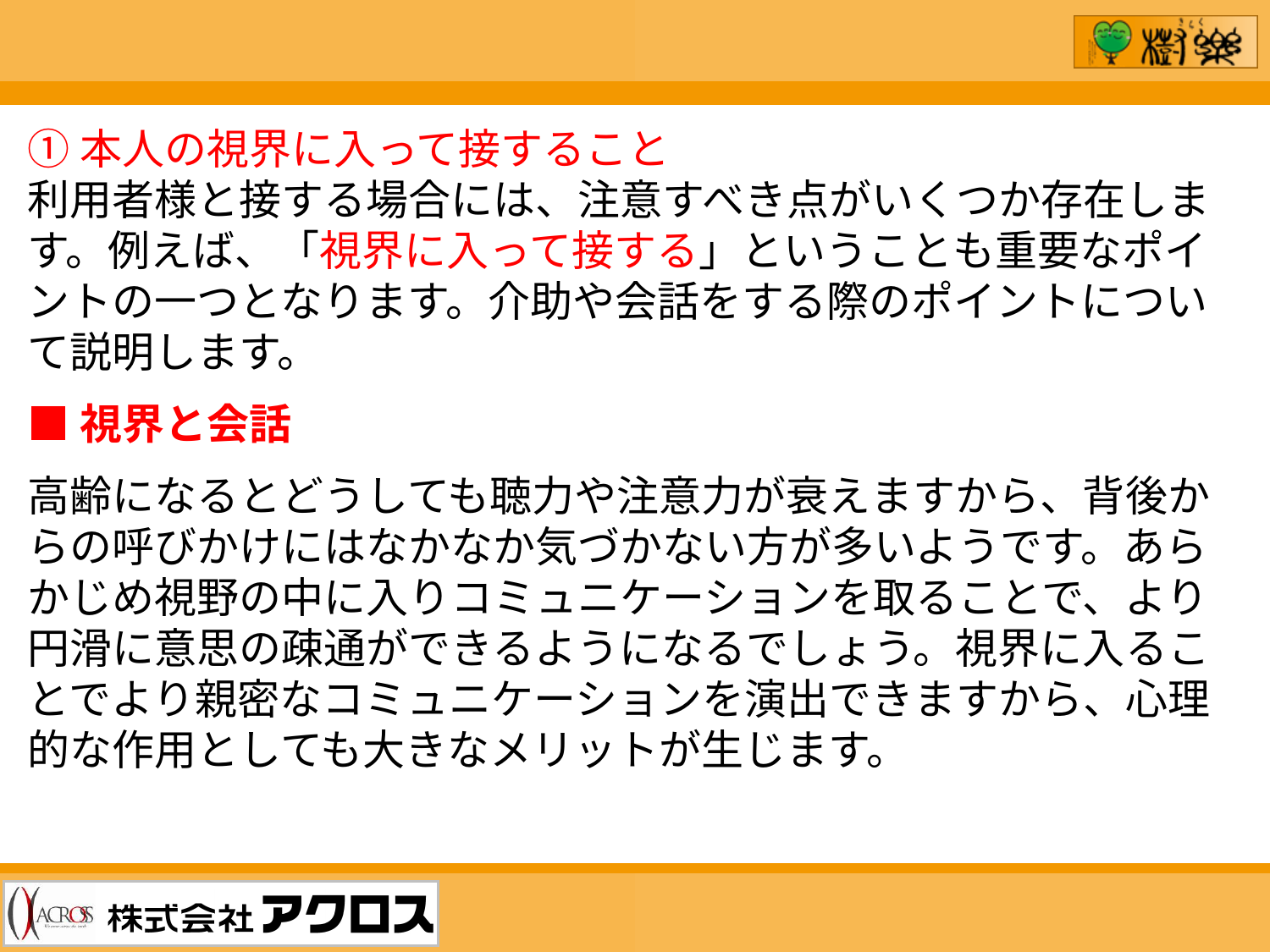

①本人の視界に入って接すること
利用者様と接する場合には、注意すべき点がいくつか存在します。例えば、「視界に入って接する」ということも重要なポイントの一つとなります。介助や会話をする際のポイントについて説明します。

■視界と会話

高齢になるとどうしても聴力や注意力が衰えますから、背後からの呼びかけにはなかなか気づかない方が多いようです。あらかじめ視野の中に入りコミュニケーションを取ることで、より円滑に意思の疎通ができるようになるでしょう。視界に入ることでより親密なコミュニケーションを演出できますから、心理的な作用としても大きなメリットが生じます。